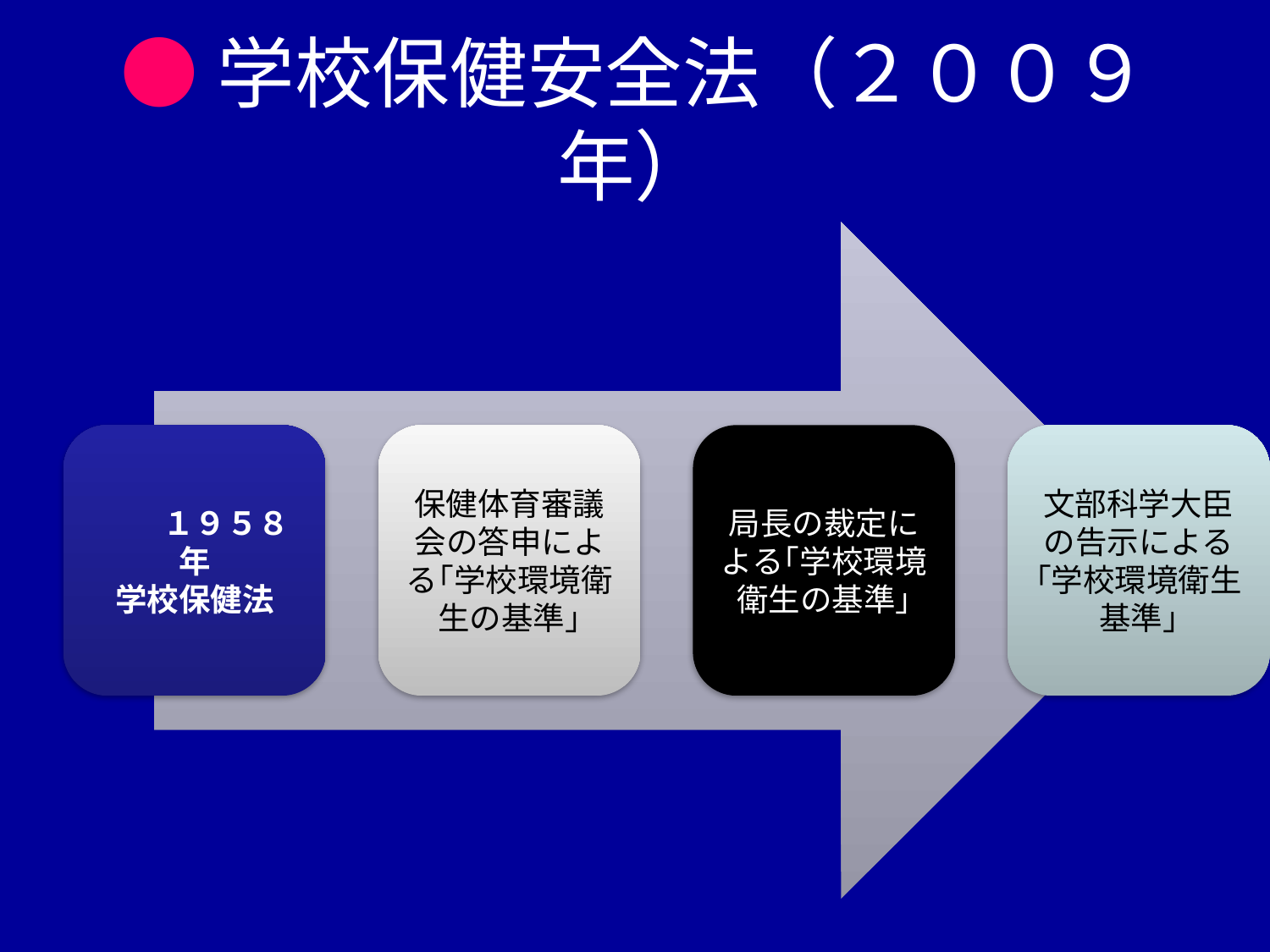

# ●学校保健安全法（２００９年）
保健体育審議会の答申による｢学校環境衛生の基準｣
局長の裁定による｢学校環境衛生の基準｣
２００９年
学校保健安全法
文部科学大臣の告示による｢学校環境衛生基準｣
　　１９５８年
学校保健法